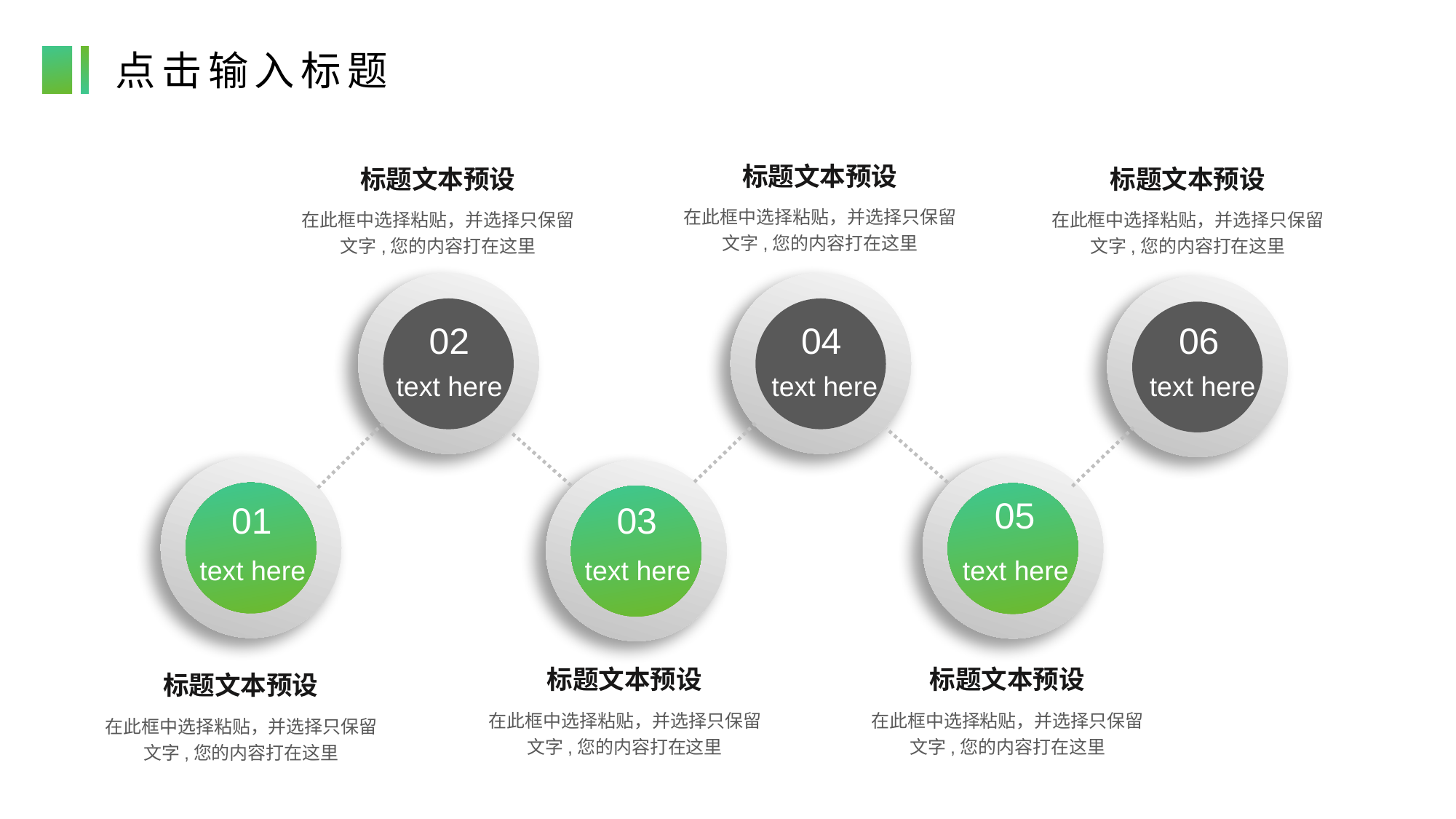

点击输入标题

标题文本预设
标题文本预设
标题文本预设
在此框中选择粘贴，并选择只保留文字,您的内容打在这里
在此框中选择粘贴，并选择只保留文字,您的内容打在这里
在此框中选择粘贴，并选择只保留文字,您的内容打在这里

06
02
04

text here
text here
text here

05
03
01
text here
text here
text here
标题文本预设
标题文本预设
标题文本预设
在此框中选择粘贴，并选择只保留文字,您的内容打在这里
在此框中选择粘贴，并选择只保留文字,您的内容打在这里
在此框中选择粘贴，并选择只保留文字,您的内容打在这里